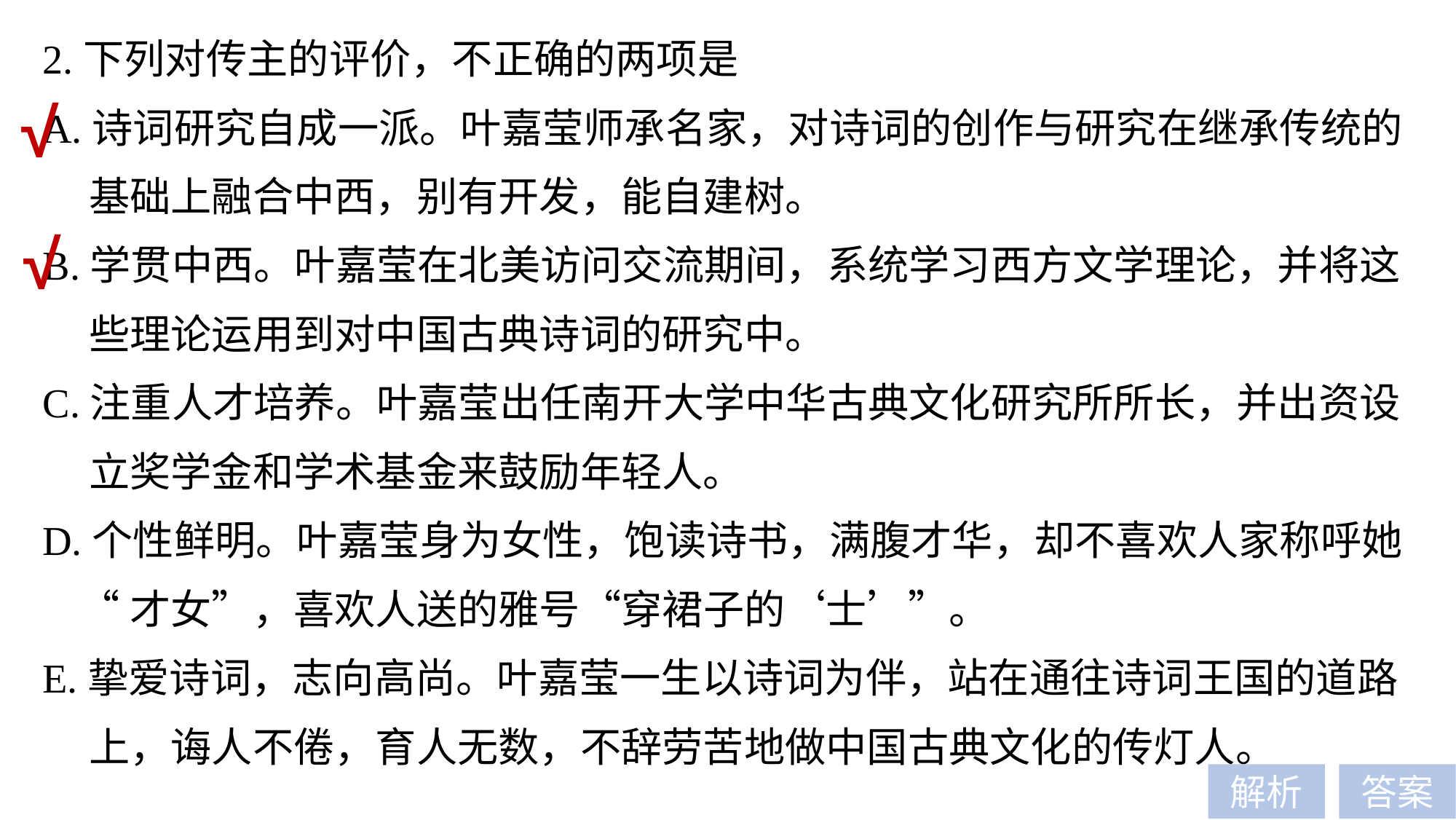

2.下列对传主的评价，不正确的两项是
A.诗词研究自成一派。叶嘉莹师承名家，对诗词的创作与研究在继承传统的
    基础上融合中西，别有开发，能自建树。
B.学贯中西。叶嘉莹在北美访问交流期间，系统学习西方文学理论，并将这
    些理论运用到对中国古典诗词的研究中。
C.注重人才培养。叶嘉莹出任南开大学中华古典文化研究所所长，并出资设
    立奖学金和学术基金来鼓励年轻人。
D.个性鲜明。叶嘉莹身为女性，饱读诗书，满腹才华，却不喜欢人家称呼她
    “才女”，喜欢人送的雅号“穿裙子的‘士’”。
E.挚爱诗词，志向高尚。叶嘉莹一生以诗词为伴，站在通往诗词王国的道路
    上，诲人不倦，育人无数，不辞劳苦地做中国古典文化的传灯人。
√
√
解析
答案